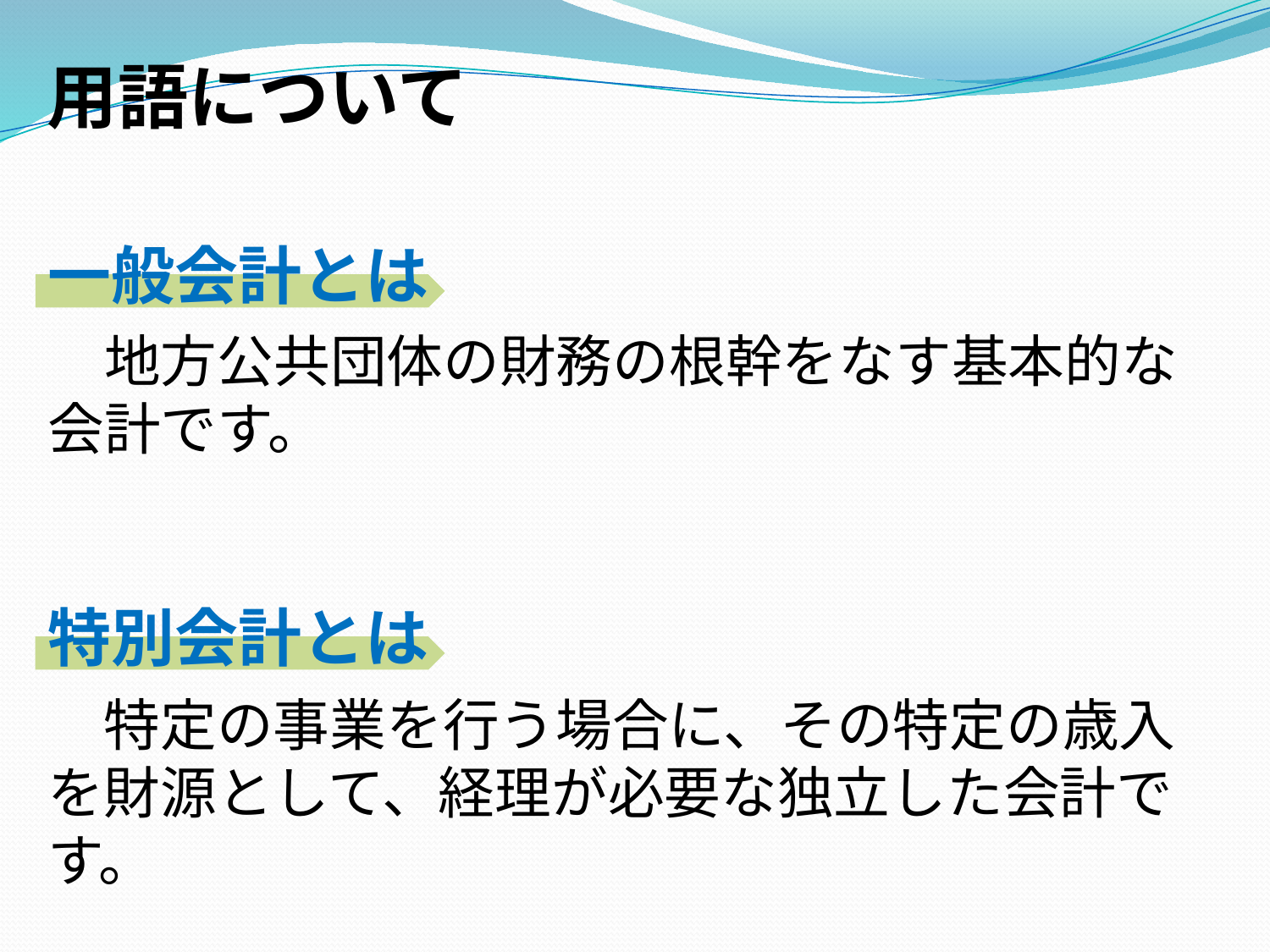

用語について
一般会計とは

　地方公共団体の財務の根幹をなす基本的な会計です。
特別会計とは

　特定の事業を行う場合に、その特定の歳入を財源として、経理が必要な独立した会計です。